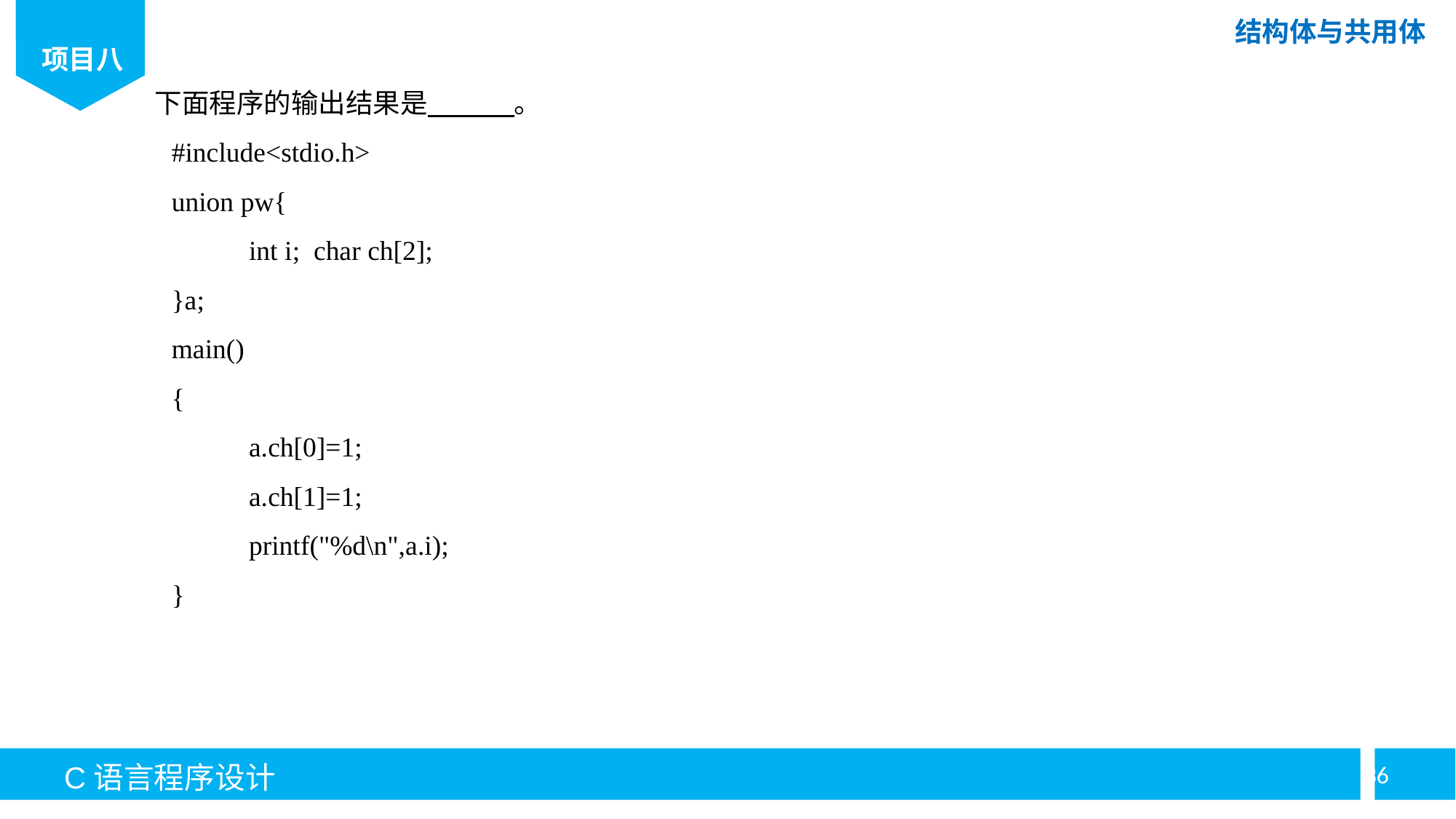

下面程序的输出结果是              。
#include<stdio.h>
union pw{
	int i;  char ch[2];
}a;
main()
{
	a.ch[0]=1;
	a.ch[1]=1;
	printf("%d\n",a.i);
}